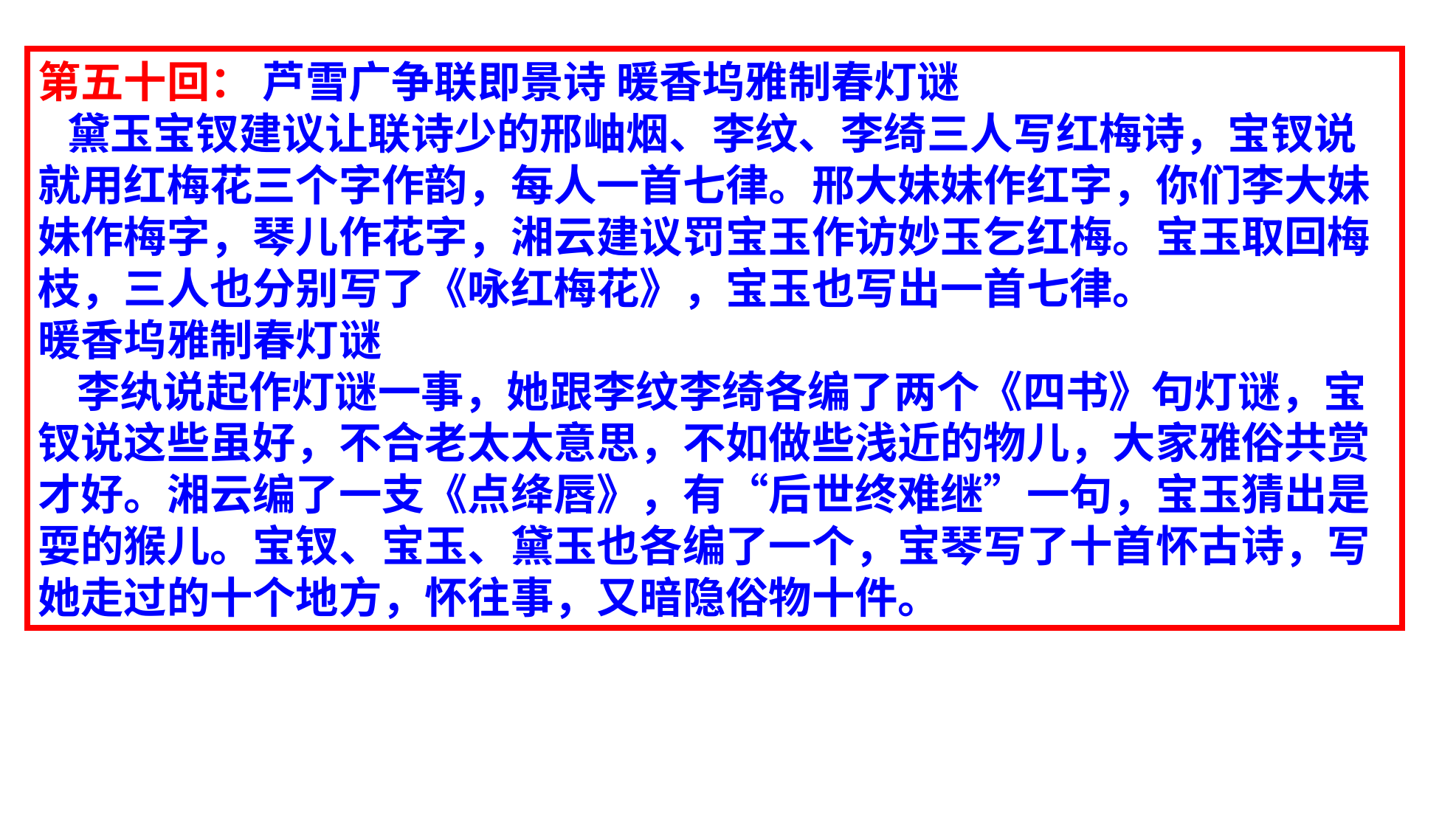

第五十回： 芦雪广争联即景诗 暖香坞雅制春灯谜
   黛玉宝钗建议让联诗少的邢岫烟、李纹、李绮三人写红梅诗，宝钗说就用红梅花三个字作韵，每人一首七律。邢大妹妹作红字，你们李大妹妹作梅字，琴儿作花字，湘云建议罚宝玉作访妙玉乞红梅。宝玉取回梅枝，三人也分别写了《咏红梅花》，宝玉也写出一首七律。
暖香坞雅制春灯谜
    李纨说起作灯谜一事，她跟李纹李绮各编了两个《四书》句灯谜，宝钗说这些虽好，不合老太太意思，不如做些浅近的物儿，大家雅俗共赏才好。湘云编了一支《点绛唇》，有“后世终难继”一句，宝玉猜出是耍的猴儿。宝钗、宝玉、黛玉也各编了一个，宝琴写了十首怀古诗，写她走过的十个地方，怀往事，又暗隐俗物十件。